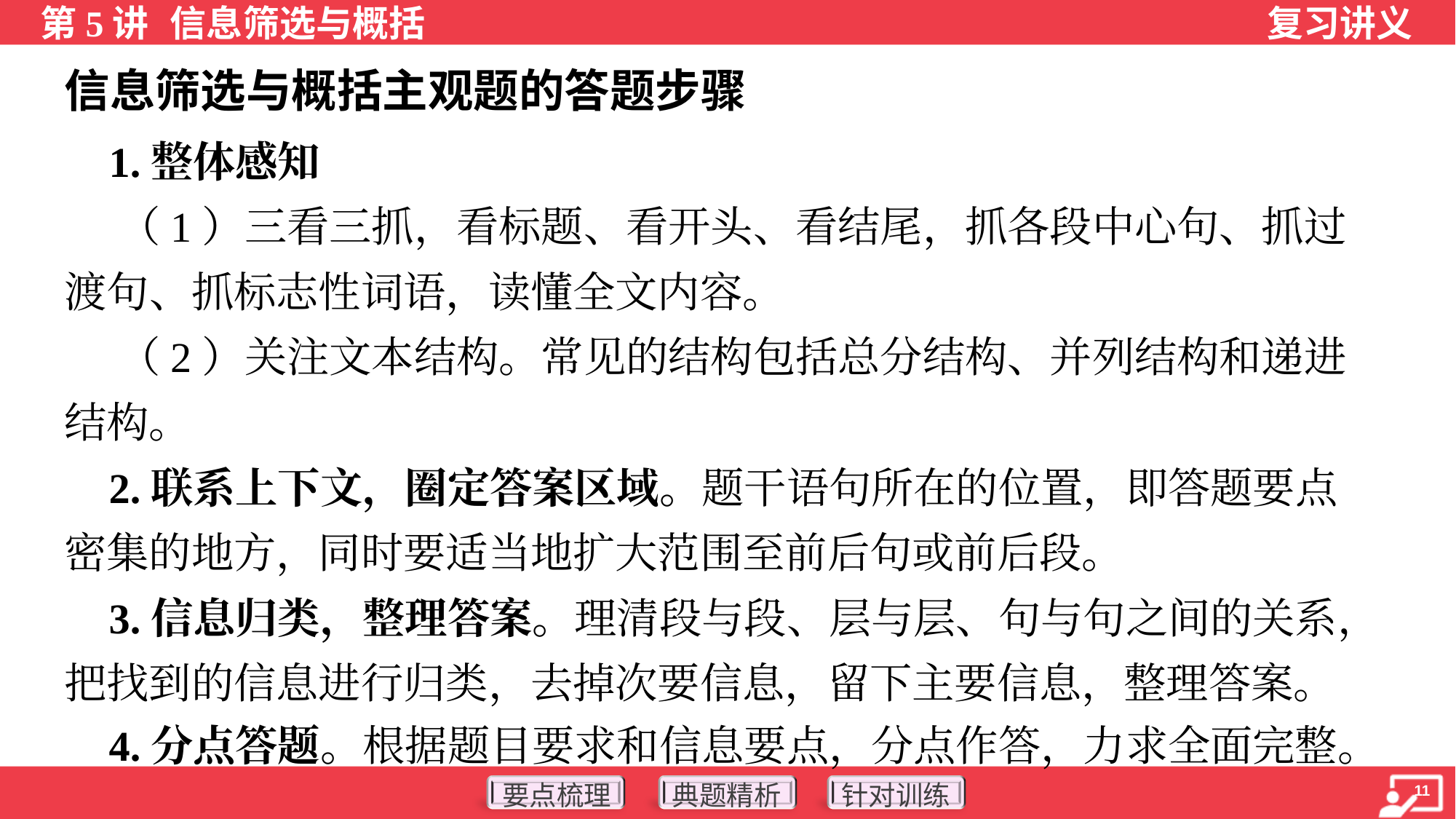

信息筛选与概括主观题的答题步骤
    1.整体感知
    （1）三看三抓，看标题、看开头、看结尾，抓各段中心句、抓过
渡句、抓标志性词语，读懂全文内容。
    （2）关注文本结构。常见的结构包括总分结构、并列结构和递进
结构。
    2.联系上下文，圈定答案区域。题干语句所在的位置，即答题要点
密集的地方，同时要适当地扩大范围至前后句或前后段。
    3.信息归类，整理答案。理清段与段、层与层、句与句之间的关系，
把找到的信息进行归类，去掉次要信息，留下主要信息，整理答案。
    4.分点答题。根据题目要求和信息要点，分点作答，力求全面完整。